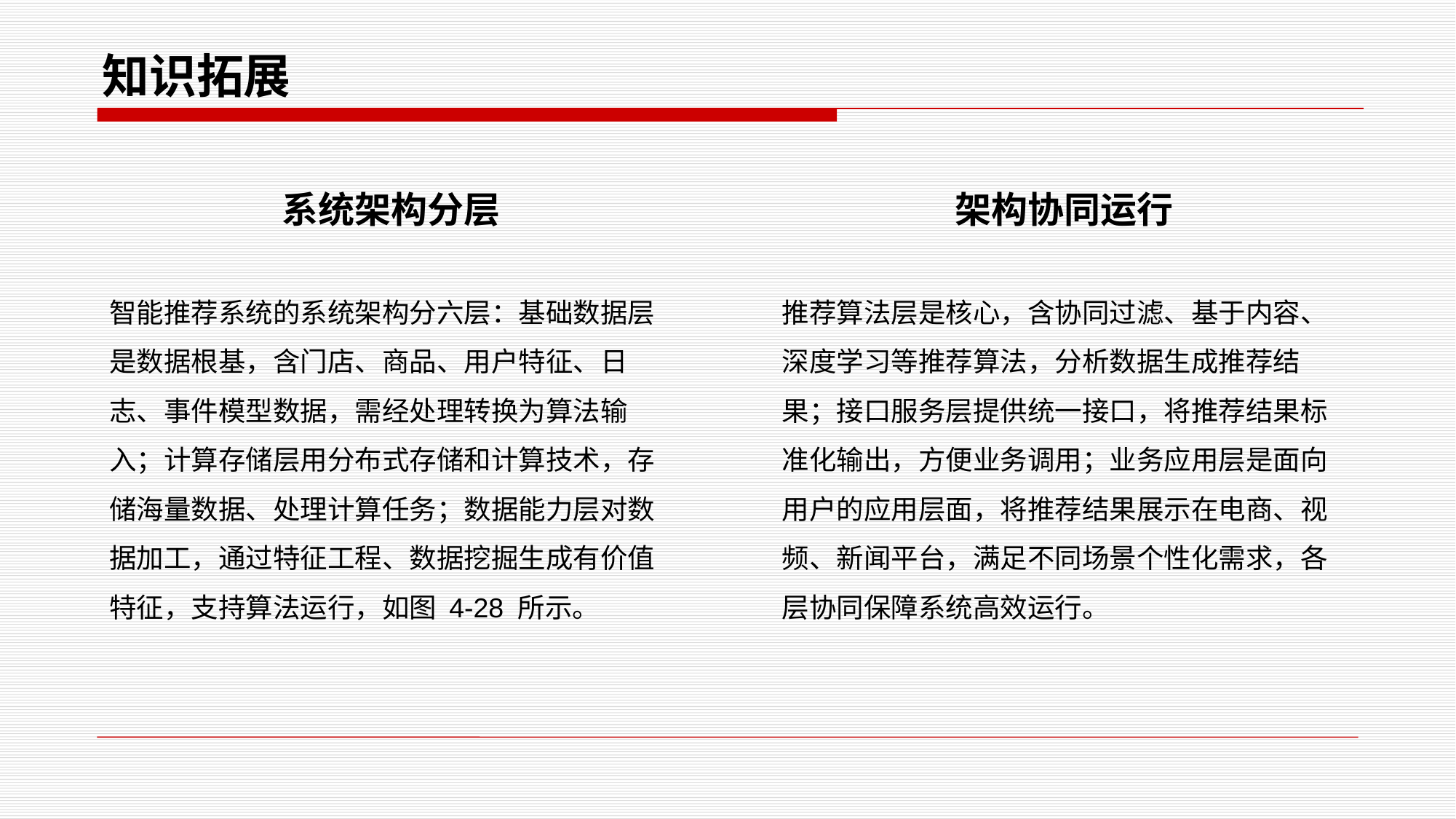

知识拓展
系统架构分层
架构协同运行
智能推荐系统的系统架构分六层：基础数据层是数据根基，含门店、商品、用户特征、日志、事件模型数据，需经处理转换为算法输入；计算存储层用分布式存储和计算技术，存储海量数据、处理计算任务；数据能力层对数据加工，通过特征工程、数据挖掘生成有价值特征，支持算法运行，如图 4-28 所示。
推荐算法层是核心，含协同过滤、基于内容、深度学习等推荐算法，分析数据生成推荐结果；接口服务层提供统一接口，将推荐结果标准化输出，方便业务调用；业务应用层是面向用户的应用层面，将推荐结果展示在电商、视频、新闻平台，满足不同场景个性化需求，各层协同保障系统高效运行。
54